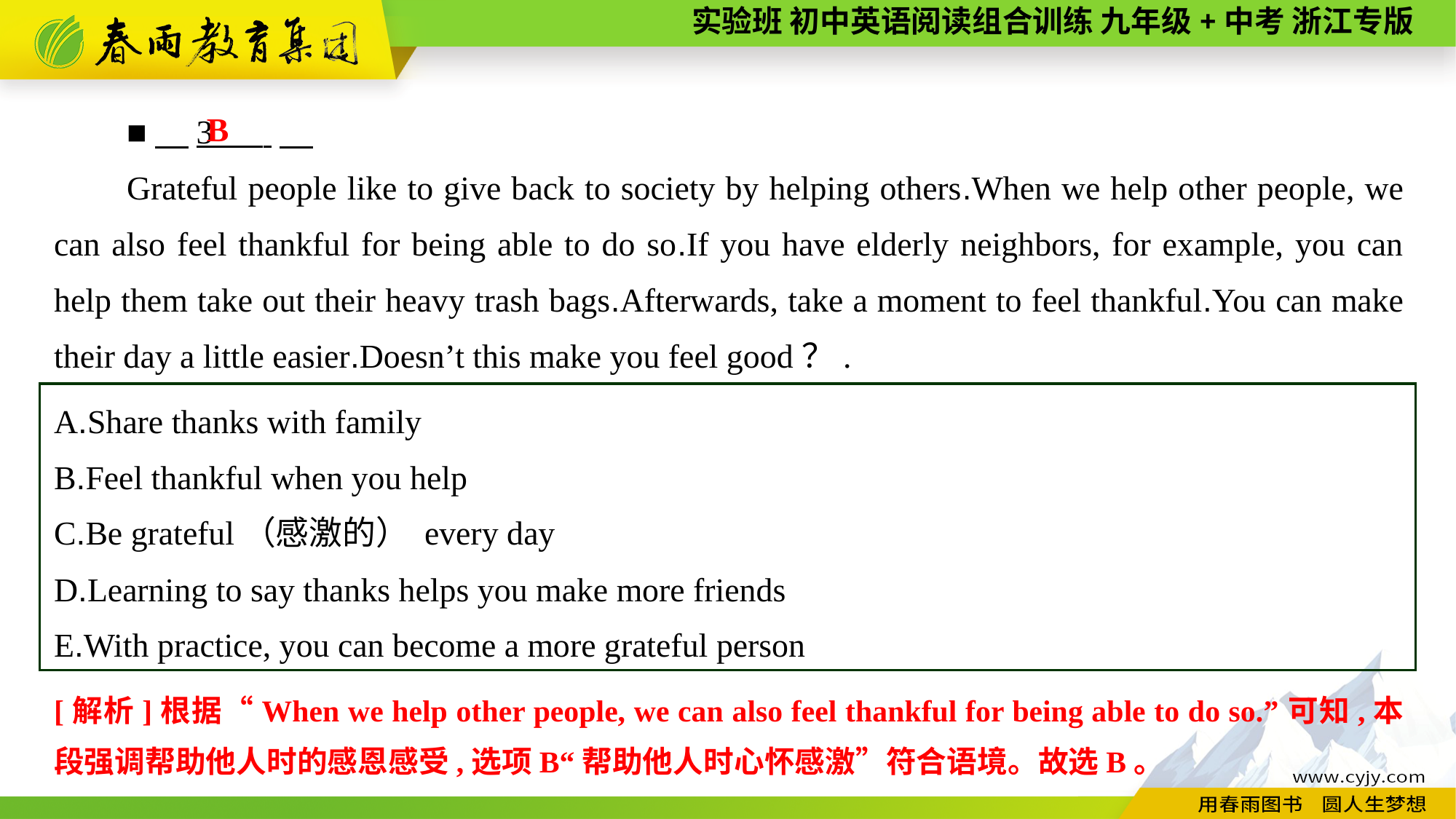

B
■　3      .
Grateful people like to give back to society by helping others.When we help other people, we can also feel thankful for being able to do so.If you have elderly neighbors, for example, you can help them take out their heavy trash bags.Afterwards, take a moment to feel thankful.You can make their day a little easier.Doesn’t this make you feel good？.
A.Share thanks with family
B.Feel thankful when you help
C.Be grateful（感激的） every day
D.Learning to say thanks helps you make more friends
E.With practice, you can become a more grateful person

[解析]根据“When we help other people, we can also feel thankful for being able to do so.”可知,本段强调帮助他人时的感恩感受,选项B“帮助他人时心怀感激”符合语境。故选B。